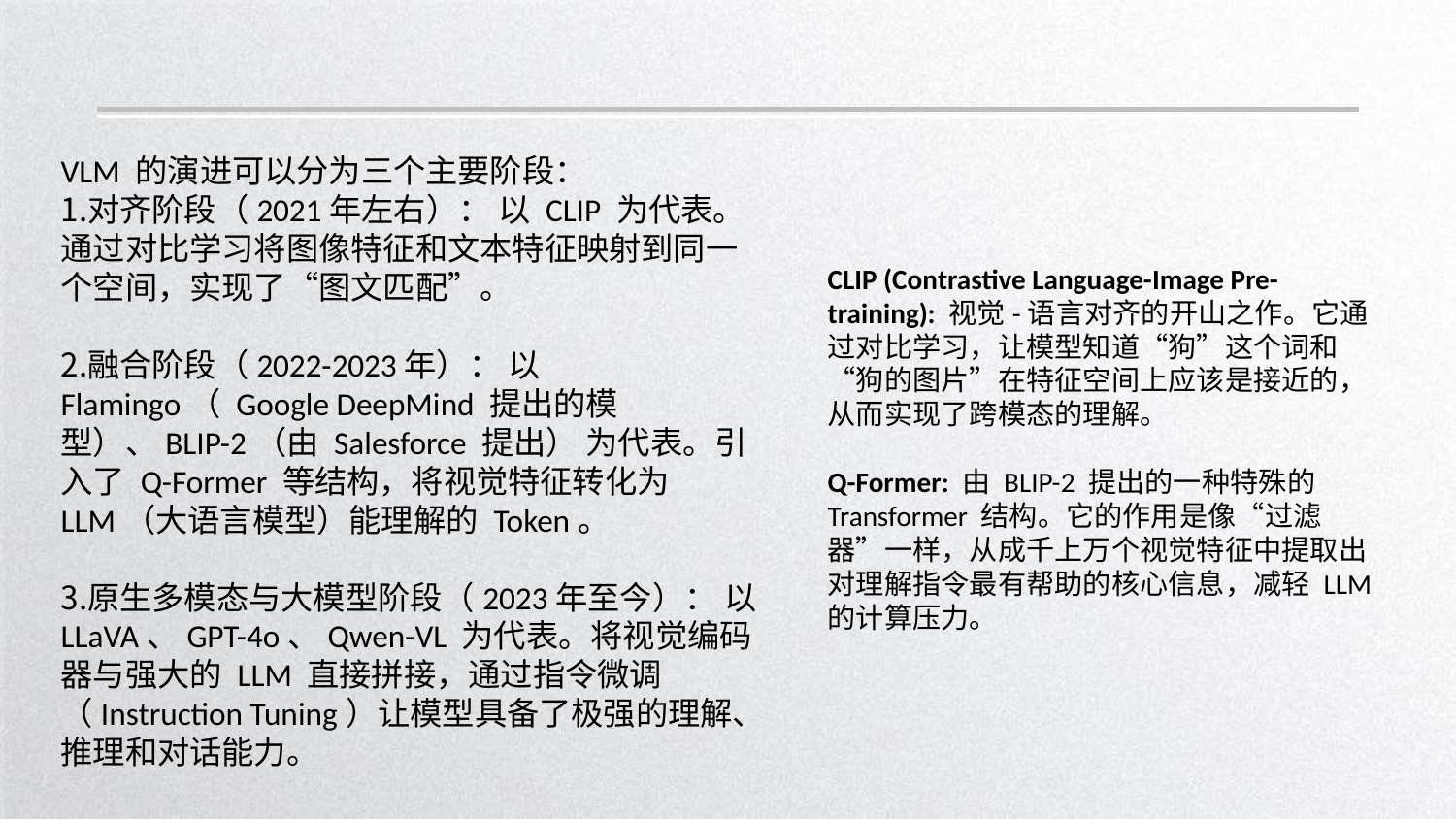

VLM 的演进可以分为三个主要阶段：
对齐阶段（2021年左右）： 以 CLIP 为代表。通过对比学习将图像特征和文本特征映射到同一个空间，实现了“图文匹配”。

融合阶段（2022-2023年）： 以 Flamingo（ Google DeepMind 提出的模型）、BLIP-2（由 Salesforce 提出） 为代表。引入了 Q-Former 等结构，将视觉特征转化为 LLM（大语言模型）能理解的 Token。

原生多模态与大模型阶段（2023年至今）： 以 LLaVA、GPT-4o、Qwen-VL 为代表。将视觉编码器与强大的 LLM 直接拼接，通过指令微调（Instruction Tuning）让模型具备了极强的理解、推理和对话能力。
CLIP (Contrastive Language-Image Pre-training): 视觉-语言对齐的开山之作。它通过对比学习，让模型知道“狗”这个词和“狗的图片”在特征空间上应该是接近的，从而实现了跨模态的理解。

Q-Former: 由 BLIP-2 提出的一种特殊的 Transformer 结构。它的作用是像“过滤器”一样，从成千上万个视觉特征中提取出对理解指令最有帮助的核心信息，减轻 LLM 的计算压力。